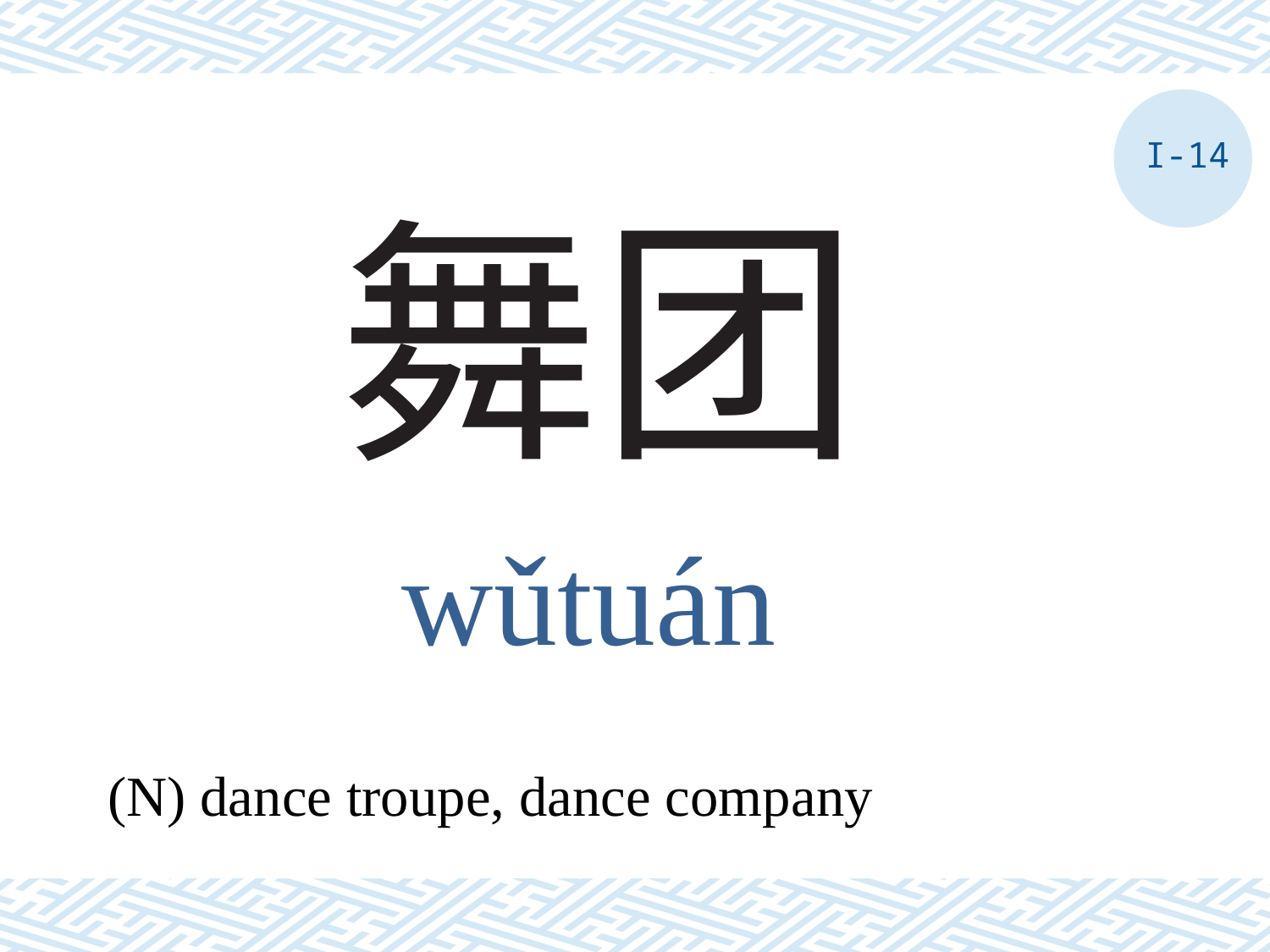

I-14

# 舞团
wǔtuán
(N) dance troupe, dance company